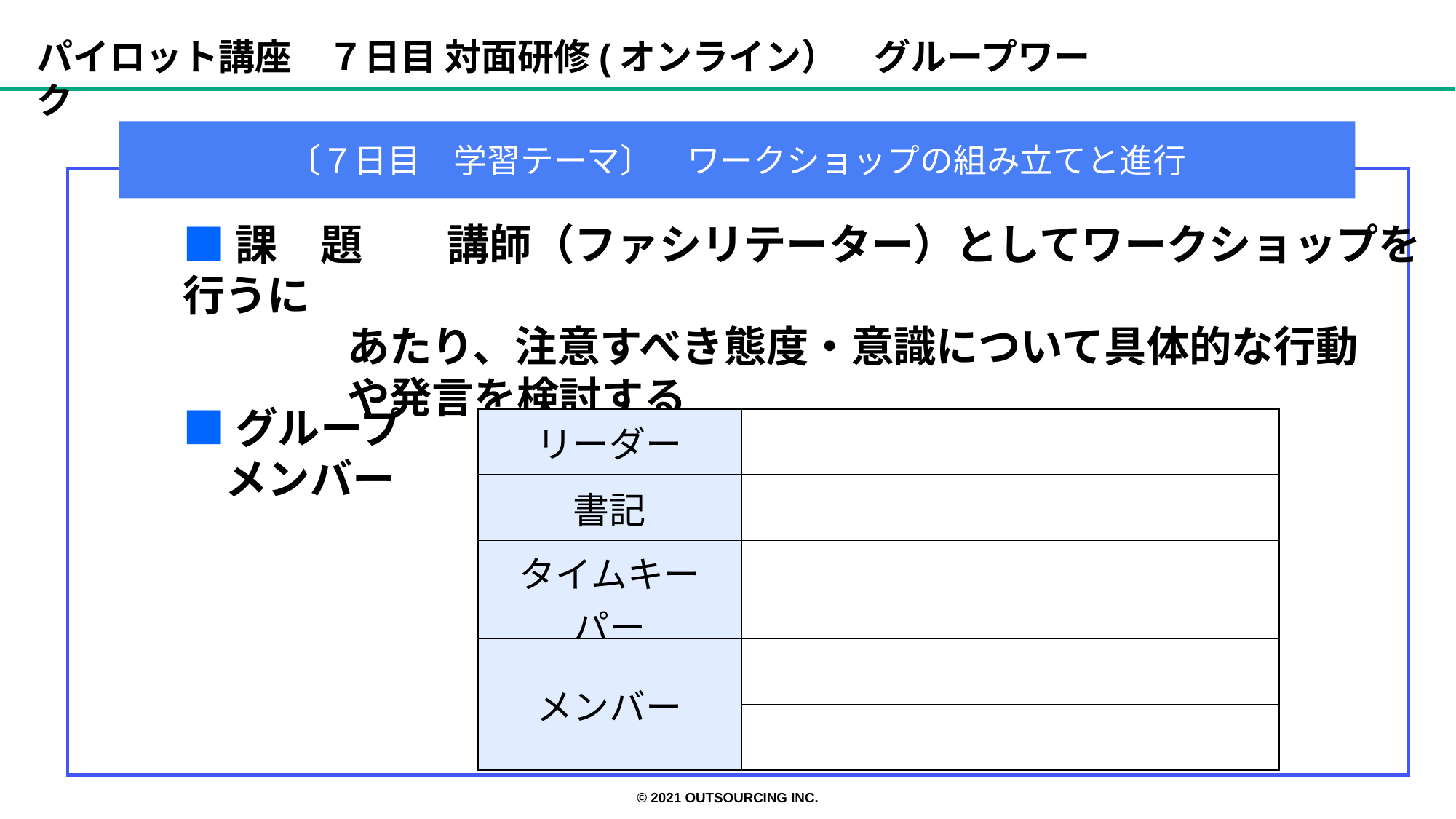

パイロット講座　７日目 対面研修(オンライン）　グループワーク
〔７日目　学習テーマ〕　ワークショップの組み立てと進行

■課　題　　講師（ファシリテーター）としてワークショップを行うに
                あたり、注意すべき態度・意識について具体的な行動
                や発言を検討する
■グループ
　メンバー
| リーダー |  |
| --- | --- |
| 書記 |  |
| タイムキーパー |  |
| メンバー |  |
|  |  |
© 2021 OUTSOURCING Inc.